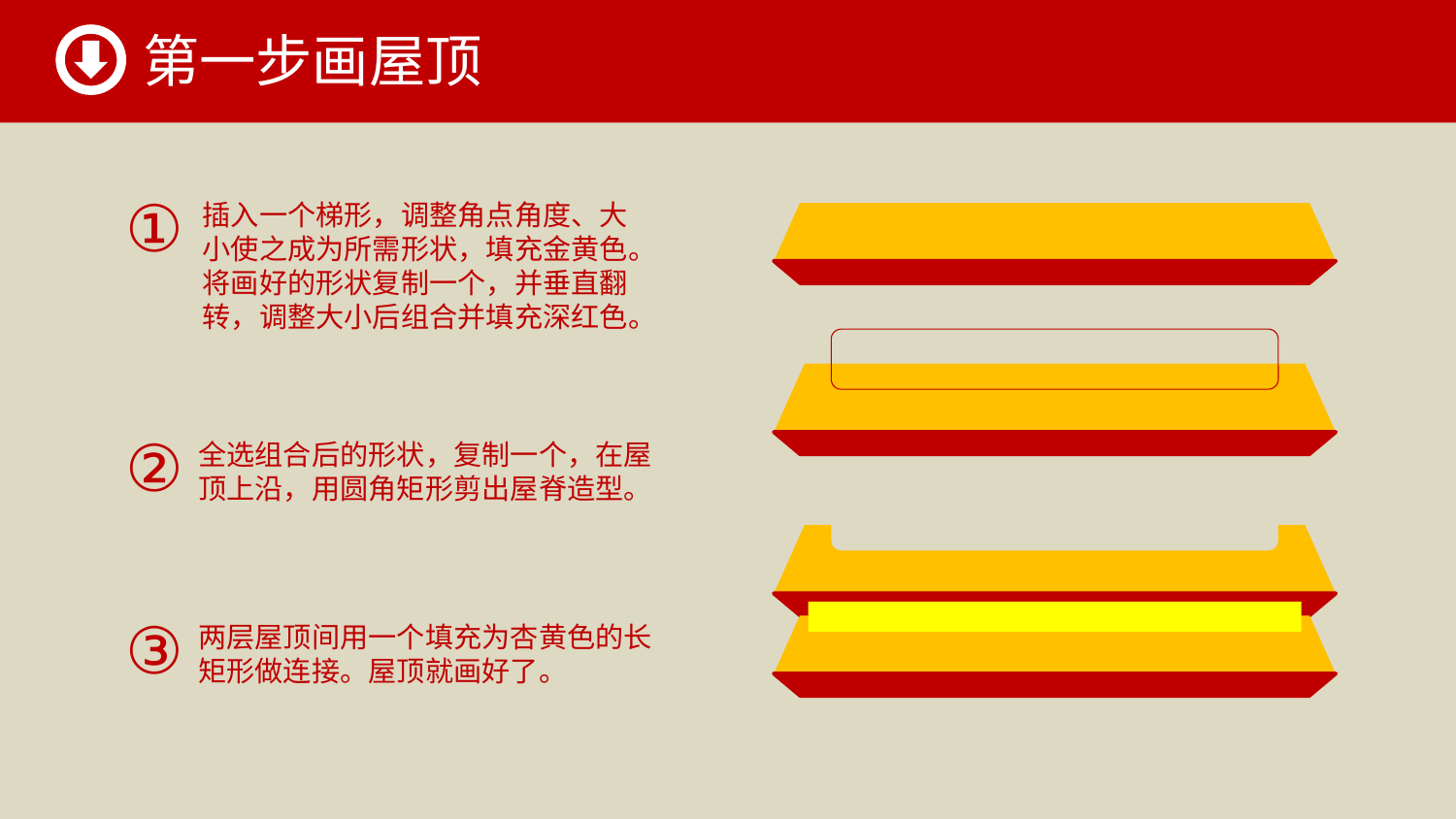

第一步画屋顶

①
插入一个梯形，调整角点角度、大小使之成为所需形状，填充金黄色。将画好的形状复制一个，并垂直翻转，调整大小后组合并填充深红色。

②
全选组合后的形状，复制一个，在屋顶上沿，用圆角矩形剪出屋脊造型。

③
两层屋顶间用一个填充为杏黄色的长矩形做连接。屋顶就画好了。